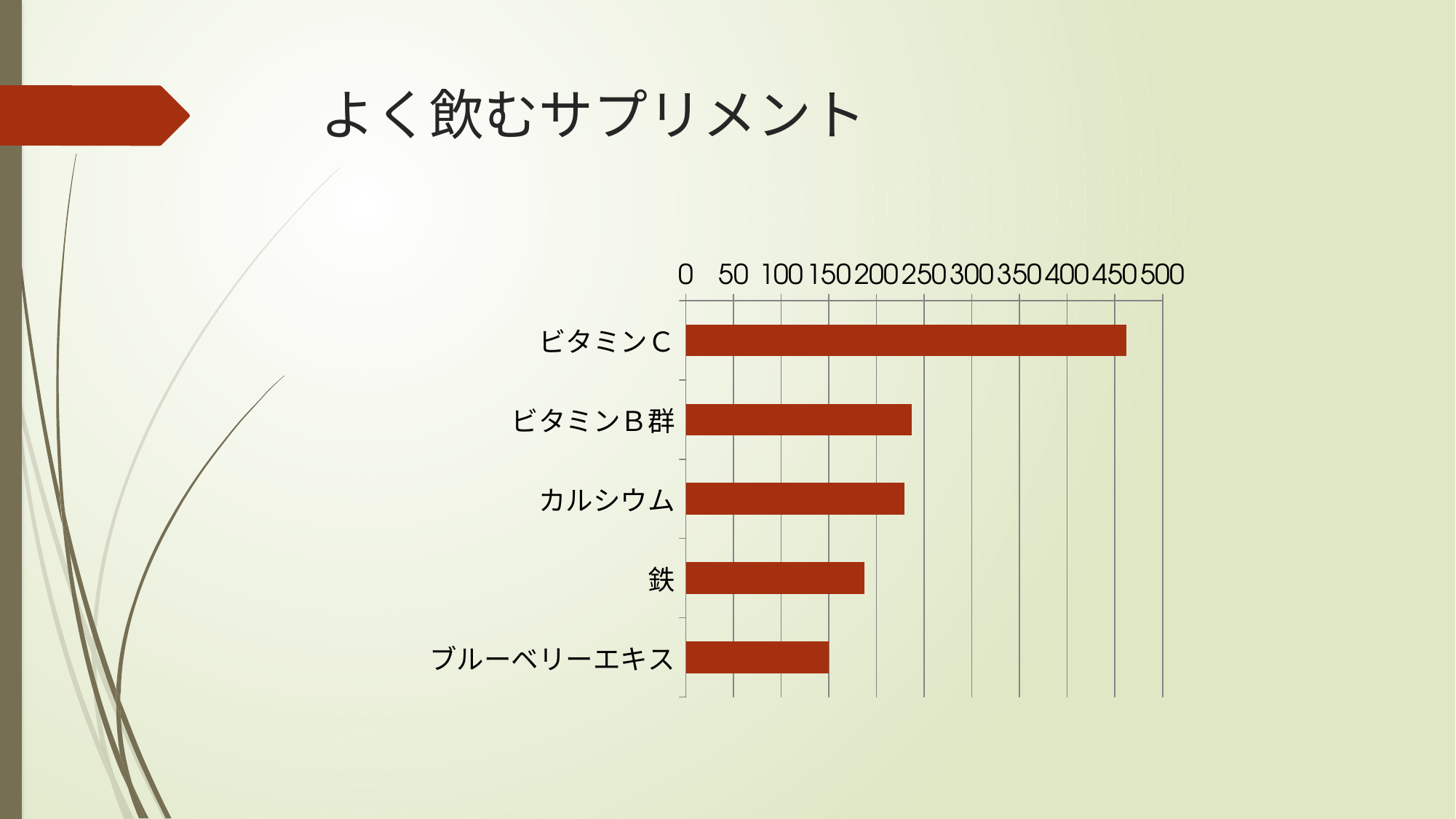

# よく飲むサプリメント

### Chart

| Category | 系列 1 |
|---|---|
| ビタミンＣ | 462.0 |
| ビタミンＢ群 | 237.0 |
| カルシウム | 229.0 |
| 鉄 | 187.0 |
| ブルーベリーエキス | 150.0 |